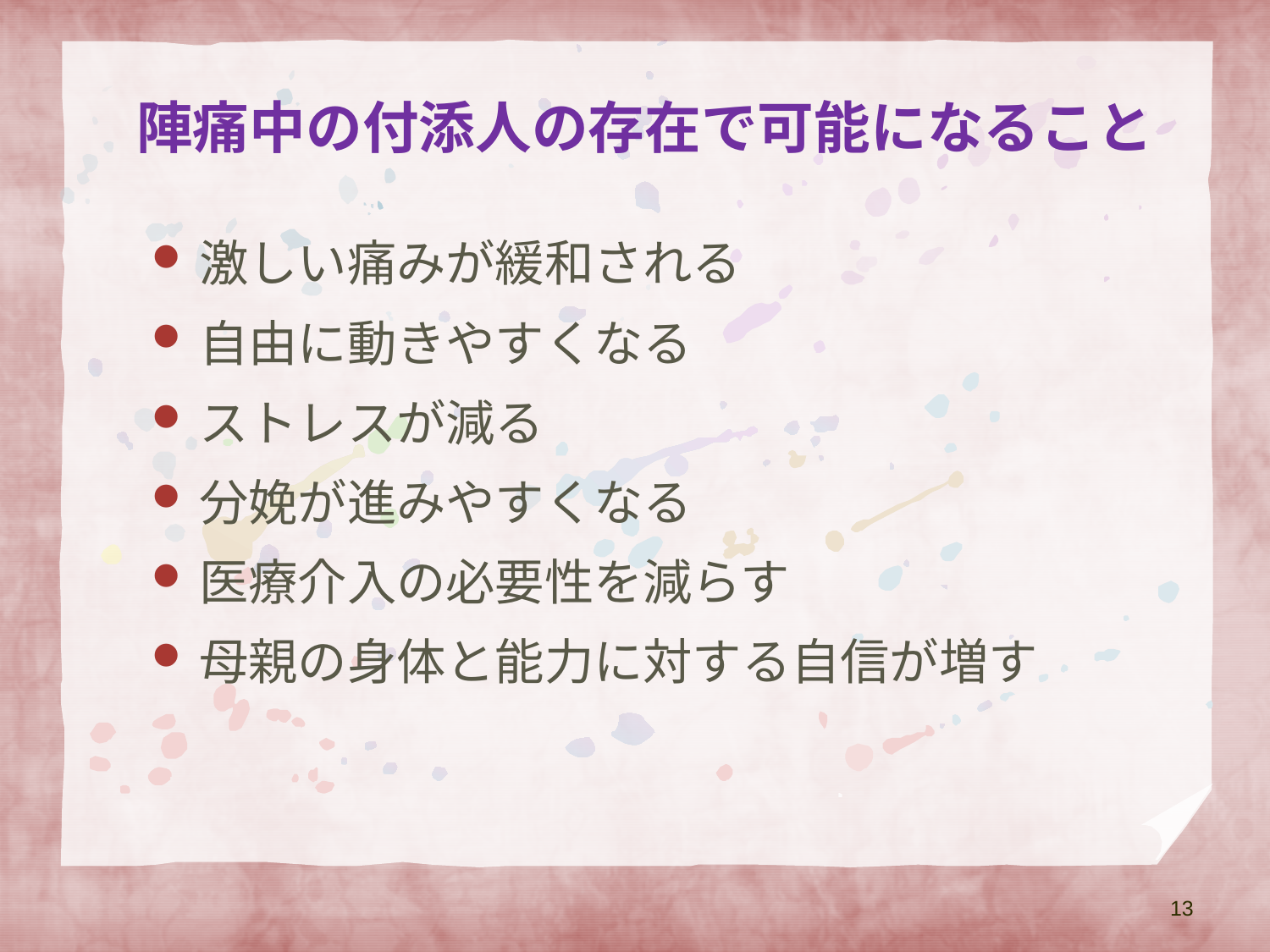

# 陣痛中の付添人の存在で可能になること
激しい痛みが緩和される
自由に動きやすくなる
ストレスが減る
分娩が進みやすくなる
医療介入の必要性を減らす
母親の身体と能力に対する自信が増す

13